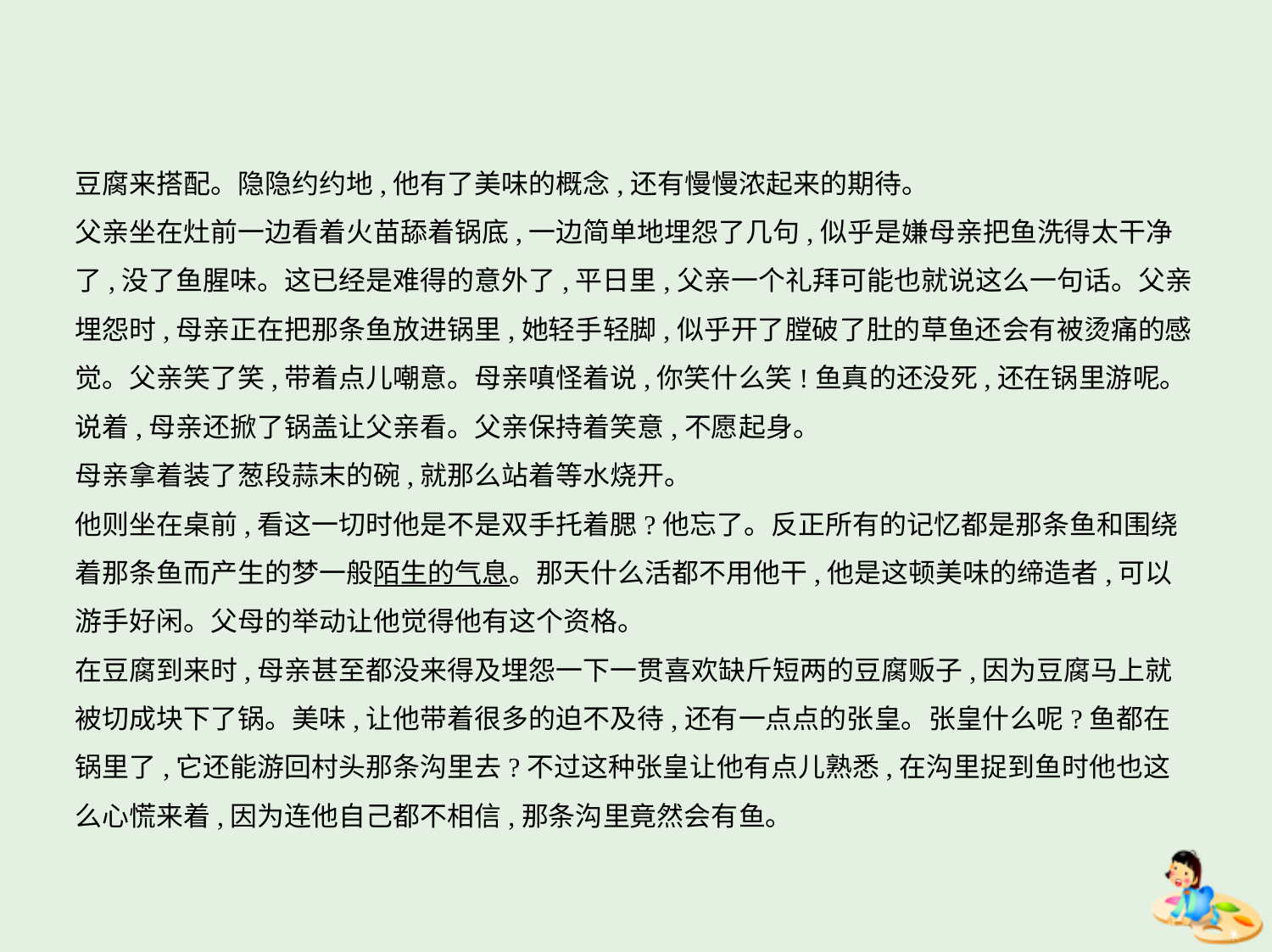

豆腐来搭配。隐隐约约地,他有了美味的概念,还有慢慢浓起来的期待。
父亲坐在灶前一边看着火苗舔着锅底,一边简单地埋怨了几句,似乎是嫌母亲把鱼洗得太干净
了,没了鱼腥味。这已经是难得的意外了,平日里,父亲一个礼拜可能也就说这么一句话。父亲
埋怨时,母亲正在把那条鱼放进锅里,她轻手轻脚,似乎开了膛破了肚的草鱼还会有被烫痛的感
觉。父亲笑了笑,带着点儿嘲意。母亲嗔怪着说,你笑什么笑!鱼真的还没死,还在锅里游呢。
说着,母亲还掀了锅盖让父亲看。父亲保持着笑意,不愿起身。
母亲拿着装了葱段蒜末的碗,就那么站着等水烧开。
他则坐在桌前,看这一切时他是不是双手托着腮?他忘了。反正所有的记忆都是那条鱼和围绕
着那条鱼而产生的梦一般陌生的气息。那天什么活都不用他干,他是这顿美味的缔造者,可以
游手好闲。父母的举动让他觉得他有这个资格。
在豆腐到来时,母亲甚至都没来得及埋怨一下一贯喜欢缺斤短两的豆腐贩子,因为豆腐马上就
被切成块下了锅。美味,让他带着很多的迫不及待,还有一点点的张皇。张皇什么呢?鱼都在
锅里了,它还能游回村头那条沟里去?不过这种张皇让他有点儿熟悉,在沟里捉到鱼时他也这
么心慌来着,因为连他自己都不相信,那条沟里竟然会有鱼。